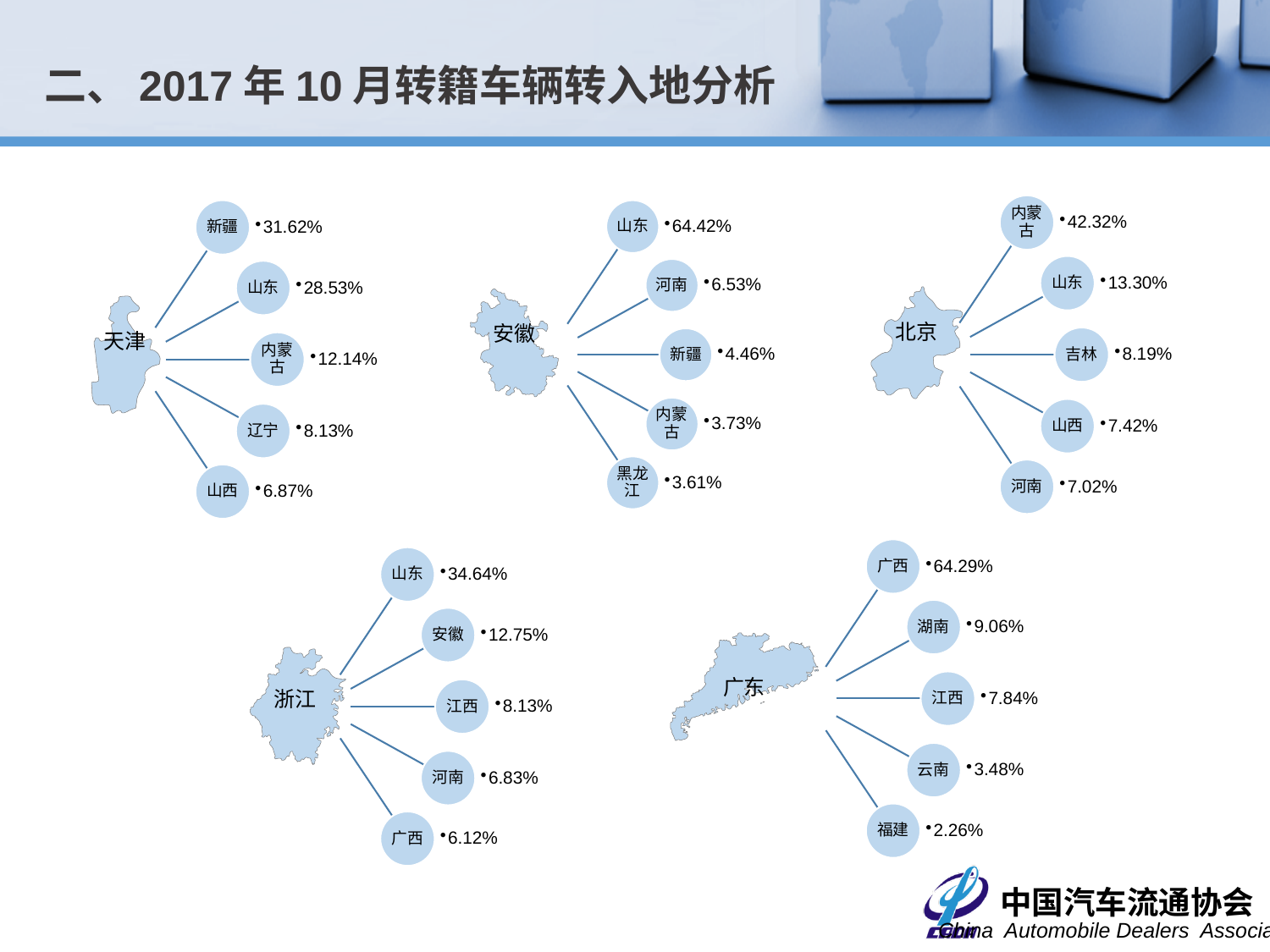

二、2017年10月转籍车辆转入地分析
内蒙古
42.32%
山东
13.30%
吉林
8.19%
山西
7.42%
河南
7.02%
山东
64.42%
河南
6.53%
新疆
4.46%
内蒙古
3.73%
黑龙江
3.61%

安徽

新疆
31.62%
山东
28.53%
内蒙古
12.14%
辽宁
8.13%
山西
6.87%

北京

天津
广西
64.29%
湖南
9.06%
江西
7.84%
云南
3.48%
福建
2.26%
山东
34.64%
安徽
12.75%
江西
8.13%
河南
6.83%
广西
6.12%
广东

浙江